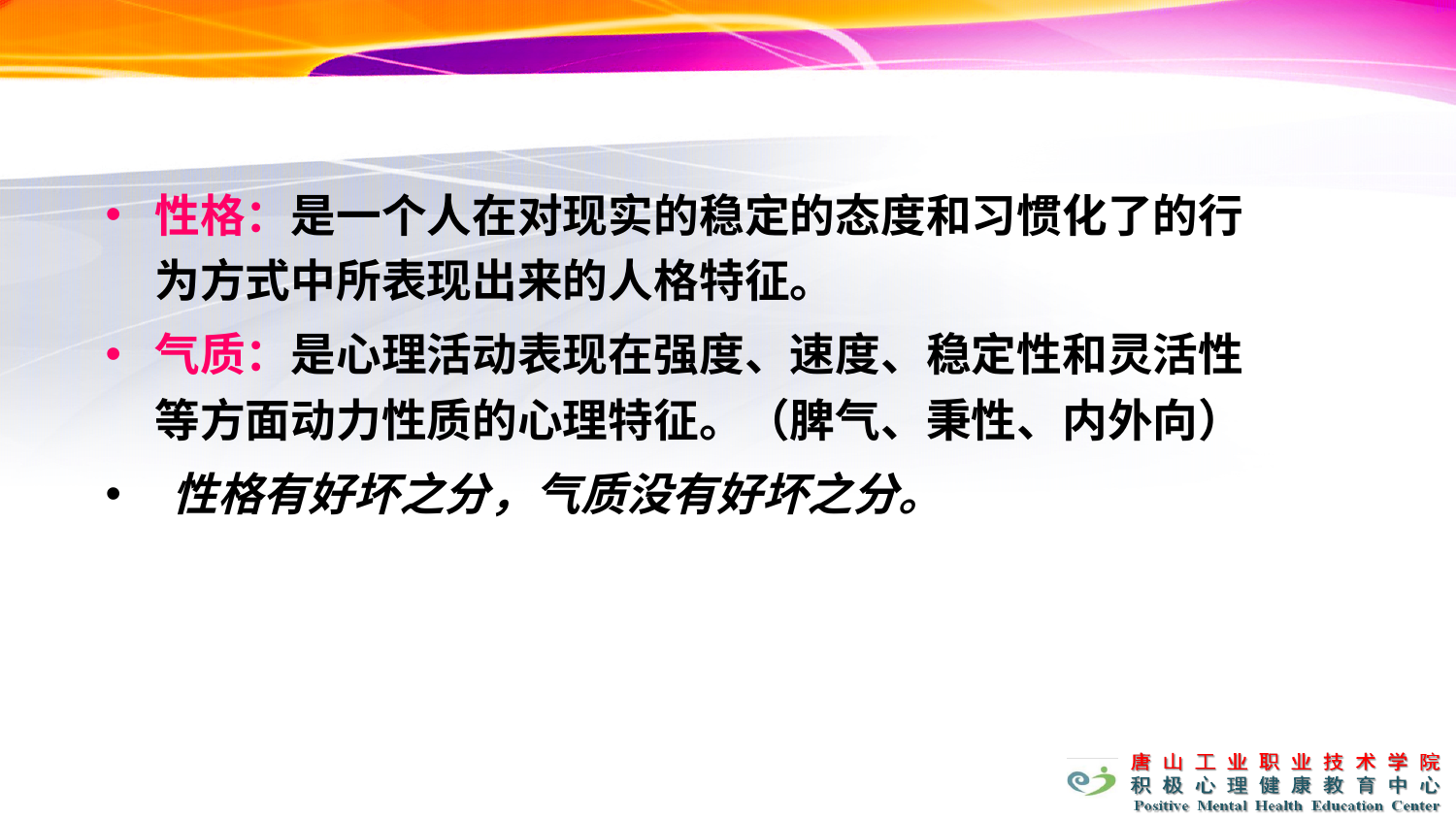

性格：是一个人在对现实的稳定的态度和习惯化了的行为方式中所表现出来的人格特征。
气质：是心理活动表现在强度、速度、稳定性和灵活性等方面动力性质的心理特征。（脾气、秉性、内外向）
 性格有好坏之分，气质没有好坏之分。